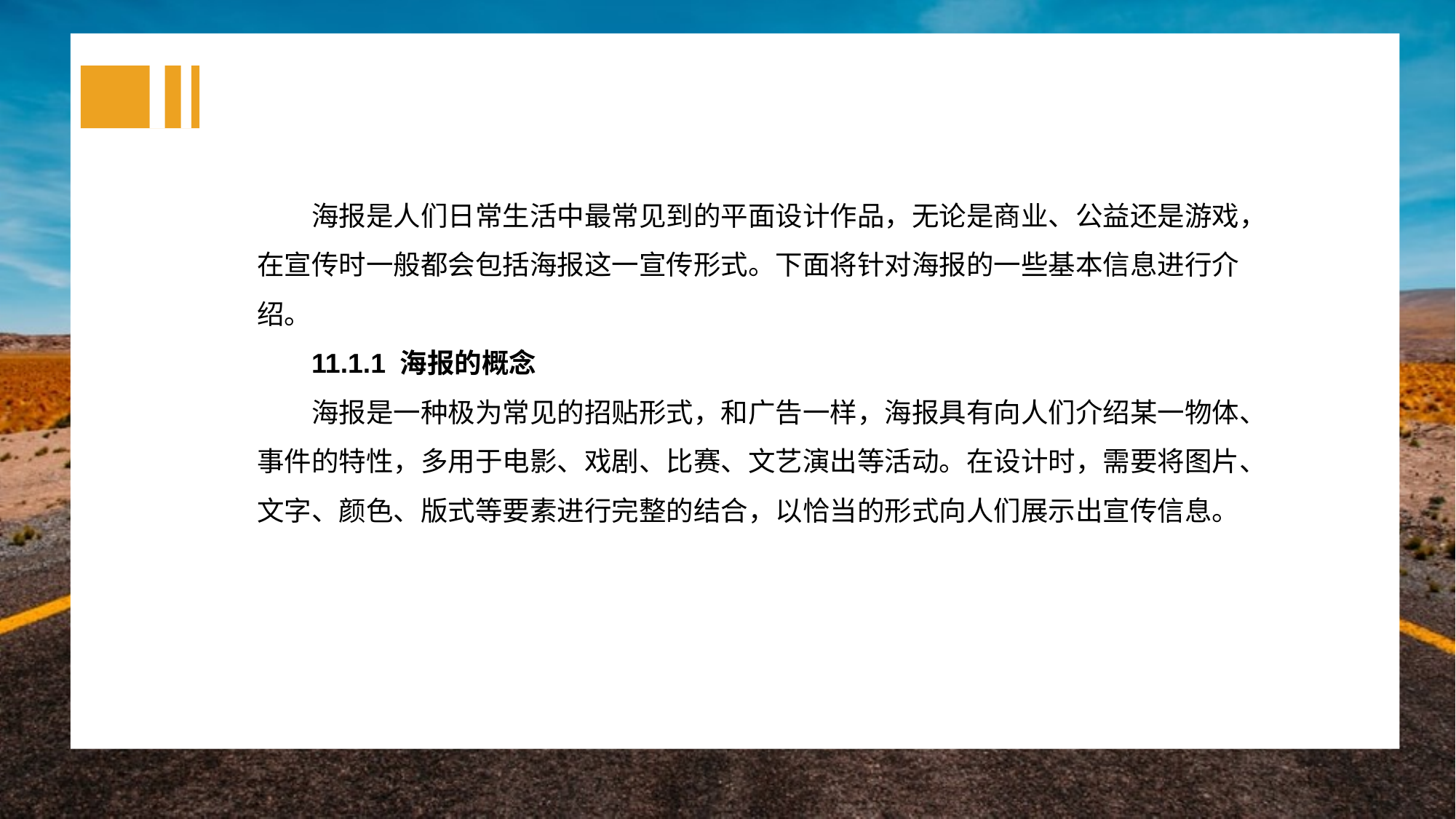

海报是人们日常生活中最常见到的平面设计作品，无论是商业、公益还是游戏，在宣传时一般都会包括海报这一宣传形式。下面将针对海报的一些基本信息进行介绍。
11.1.1 海报的概念
海报是一种极为常见的招贴形式，和广告一样，海报具有向人们介绍某一物体、事件的特性，多用于电影、戏剧、比赛、文艺演出等活动。在设计时，需要将图片、文字、颜色、版式等要素进行完整的结合，以恰当的形式向人们展示出宣传信息。